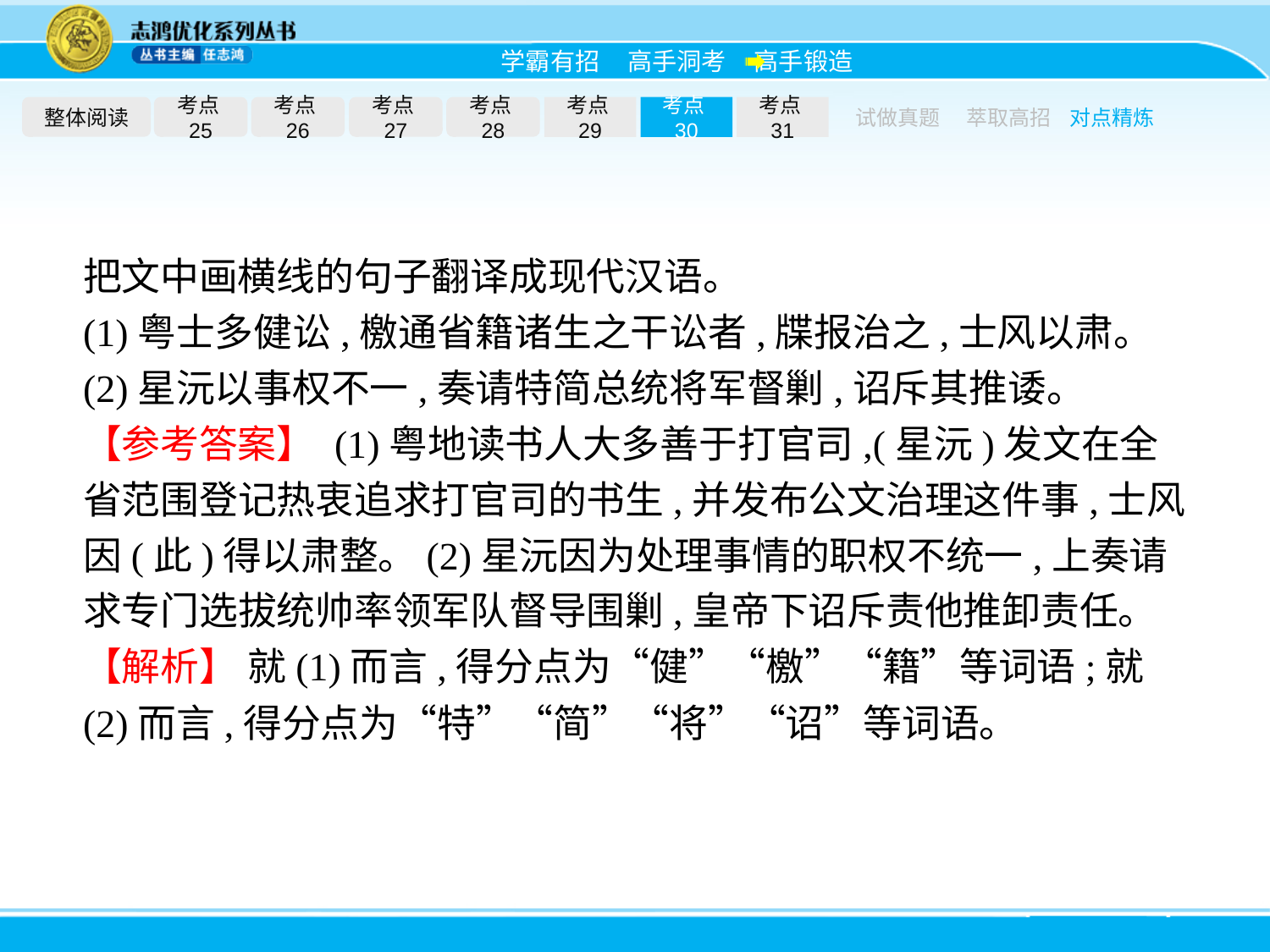

整体阅读
考点25
考点26
考点27
考点28
考点29
考点30
考点31
试做真题
萃取高招
对点精炼
把文中画横线的句子翻译成现代汉语。
(1)粤士多健讼,檄通省籍诸生之干讼者,牒报治之,士风以肃。
(2)星沅以事权不一,奏请特简总统将军督剿,诏斥其推诿。
【参考答案】 (1)粤地读书人大多善于打官司,(星沅)发文在全省范围登记热衷追求打官司的书生,并发布公文治理这件事,士风因(此)得以肃整。(2)星沅因为处理事情的职权不统一,上奏请求专门选拔统帅率领军队督导围剿,皇帝下诏斥责他推卸责任。
【解析】 就(1)而言,得分点为“健”“檄”“籍”等词语;就(2)而言,得分点为“特”“简”“将”“诏”等词语。